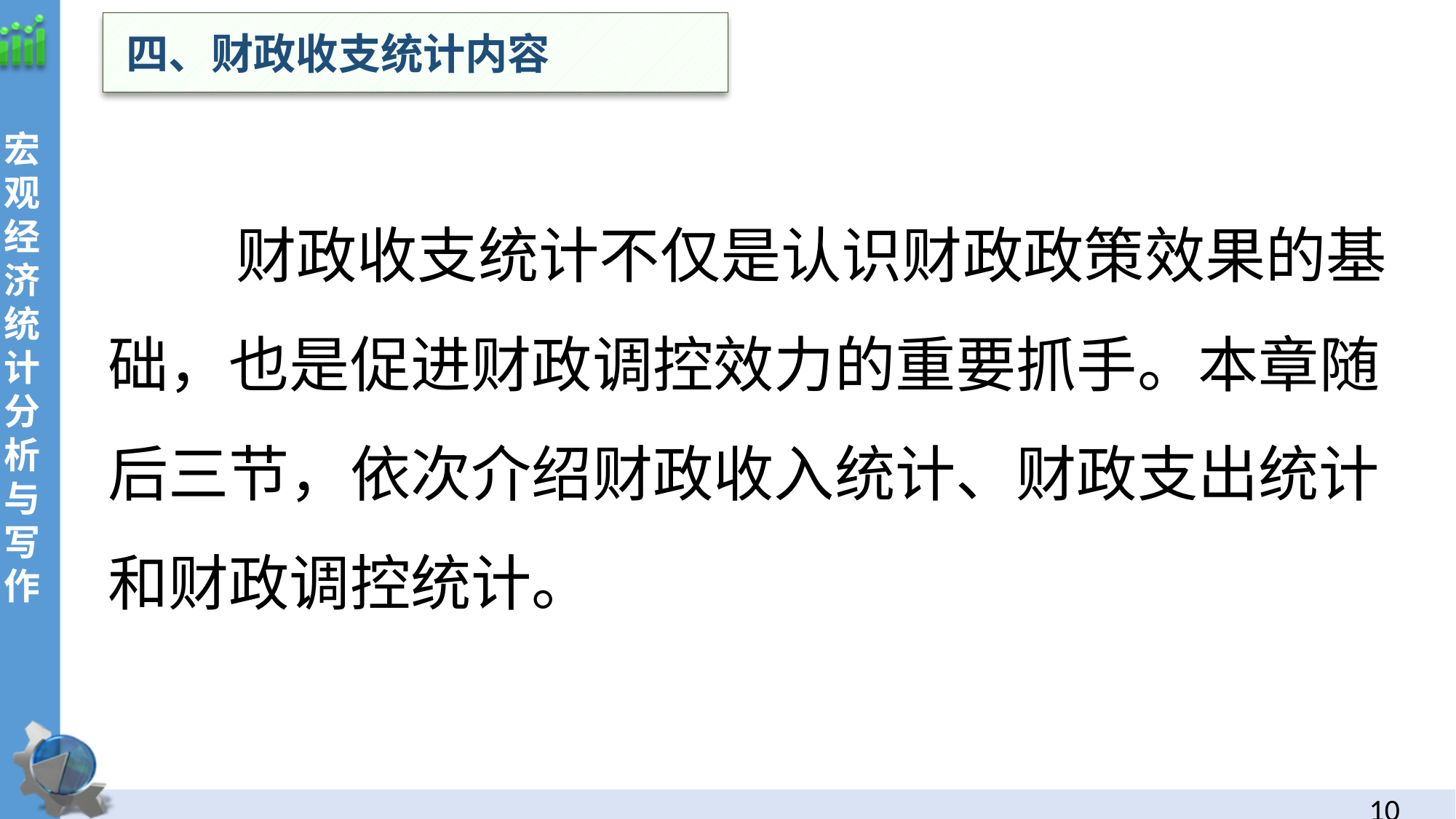

四、财政收支统计内容

   财政收支统计不仅是认识财政政策效果的基础，也是促进财政调控效力的重要抓手。本章随后三节，依次介绍财政收入统计、财政支出统计和财政调控统计。

10